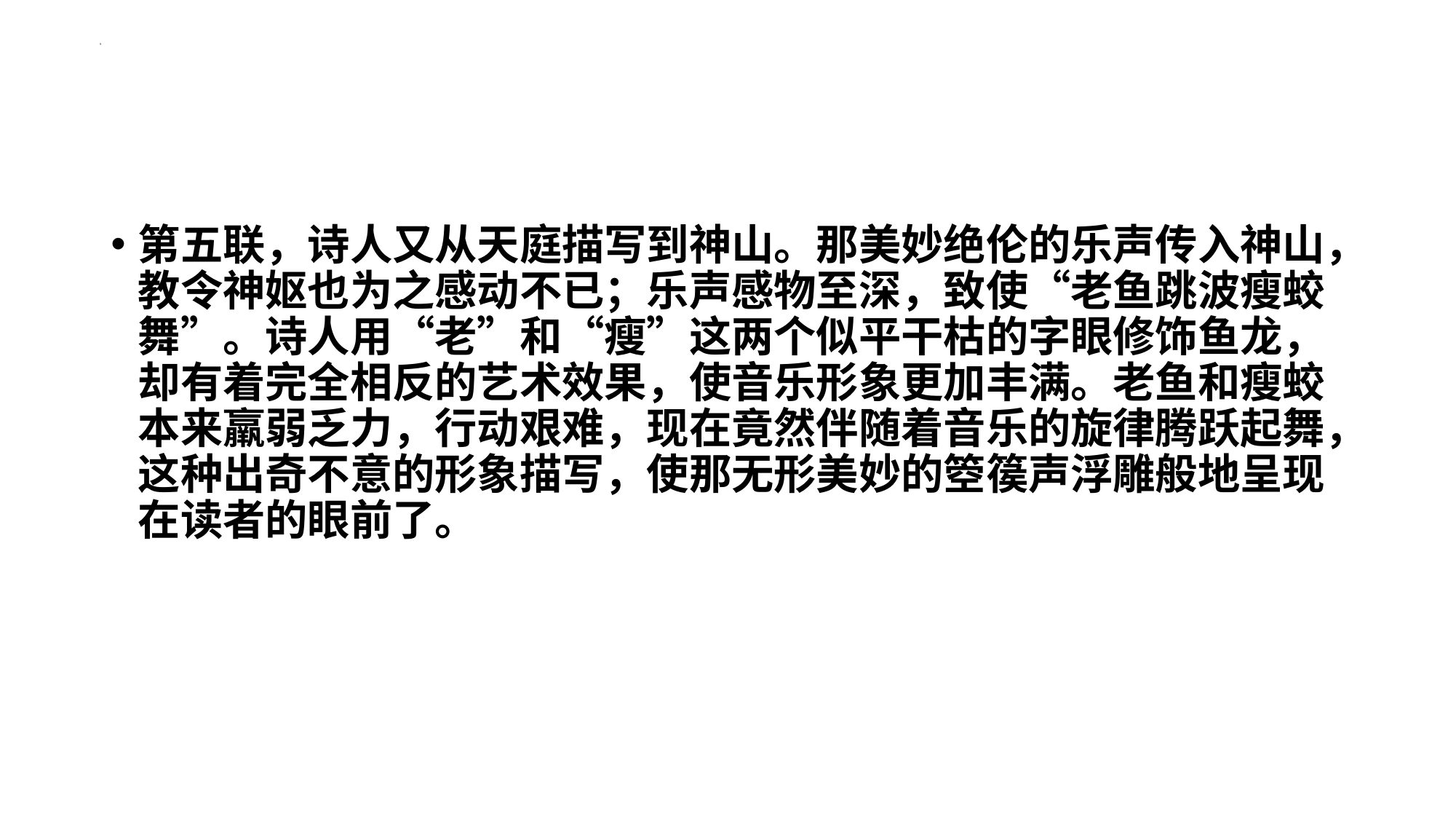

第五联，诗人又从天庭描写到神山。那美妙绝伦的乐声传入神山，教令神妪也为之感动不已；乐声感物至深，致使“老鱼跳波瘦蛟舞”。诗人用“老”和“瘦”这两个似平干枯的字眼修饰鱼龙，却有着完全相反的艺术效果，使音乐形象更加丰满。老鱼和瘦蛟本来羸弱乏力，行动艰难，现在竟然伴随着音乐的旋律腾跃起舞，这种出奇不意的形象描写，使那无形美妙的箜篌声浮雕般地呈现在读者的眼前了。